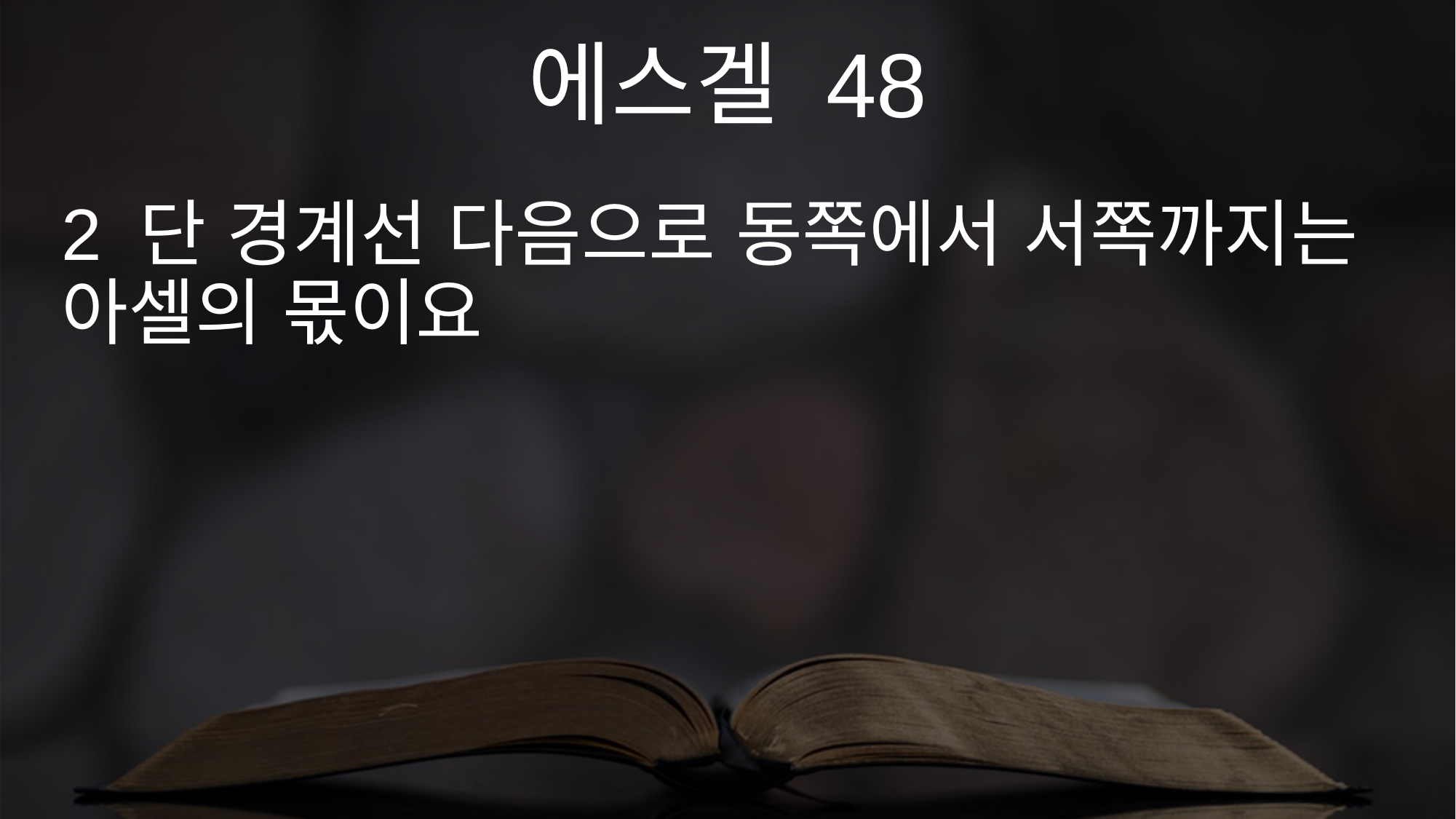

에스겔 48
2 단 경계선 다음으로 동쪽에서 서쪽까지는 아셀의 몫이요